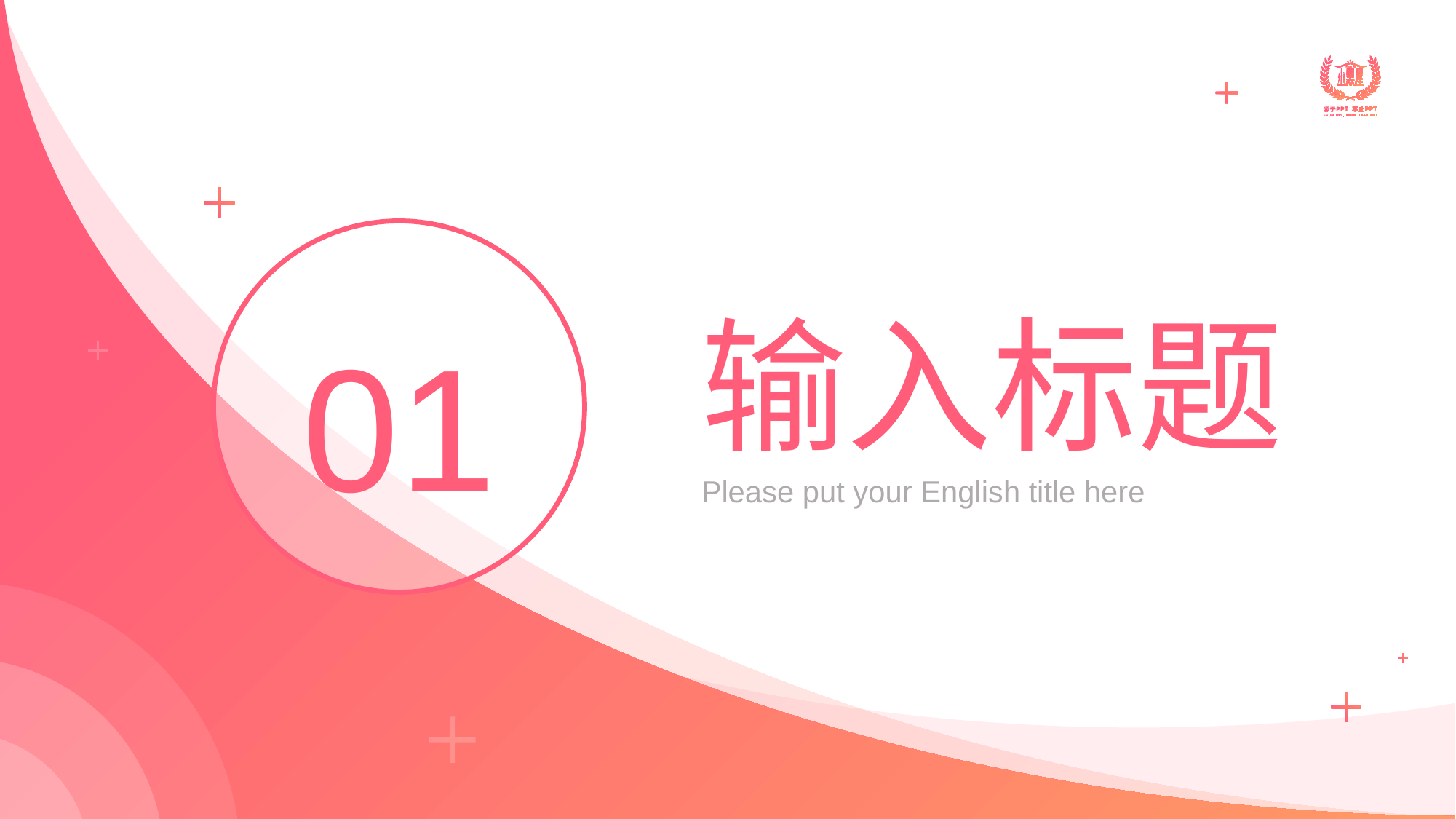

01
# 输入标题
Please put your English title here